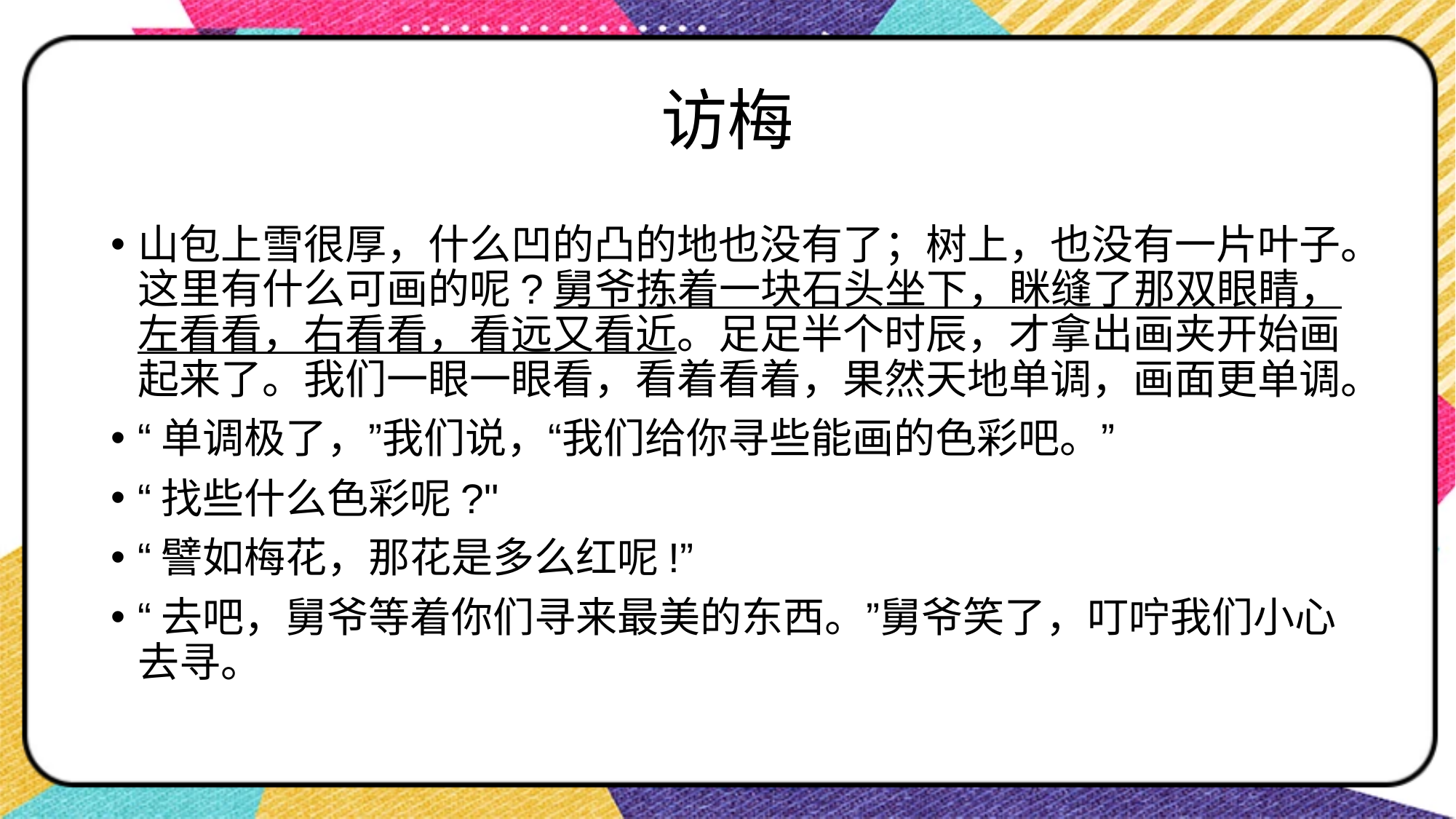

# 访梅
山包上雪很厚，什么凹的凸的地也没有了；树上，也没有一片叶子。这里有什么可画的呢?舅爷拣着一块石头坐下，眯缝了那双眼睛，左看看，右看看，看远又看近。足足半个时辰，才拿出画夹开始画起来了。我们一眼一眼看，看着看着，果然天地单调，画面更单调。
“单调极了，”我们说，“我们给你寻些能画的色彩吧。”
“找些什么色彩呢?"
“譬如梅花，那花是多么红呢!”
“去吧，舅爷等着你们寻来最美的东西。”舅爷笑了，叮咛我们小心去寻。